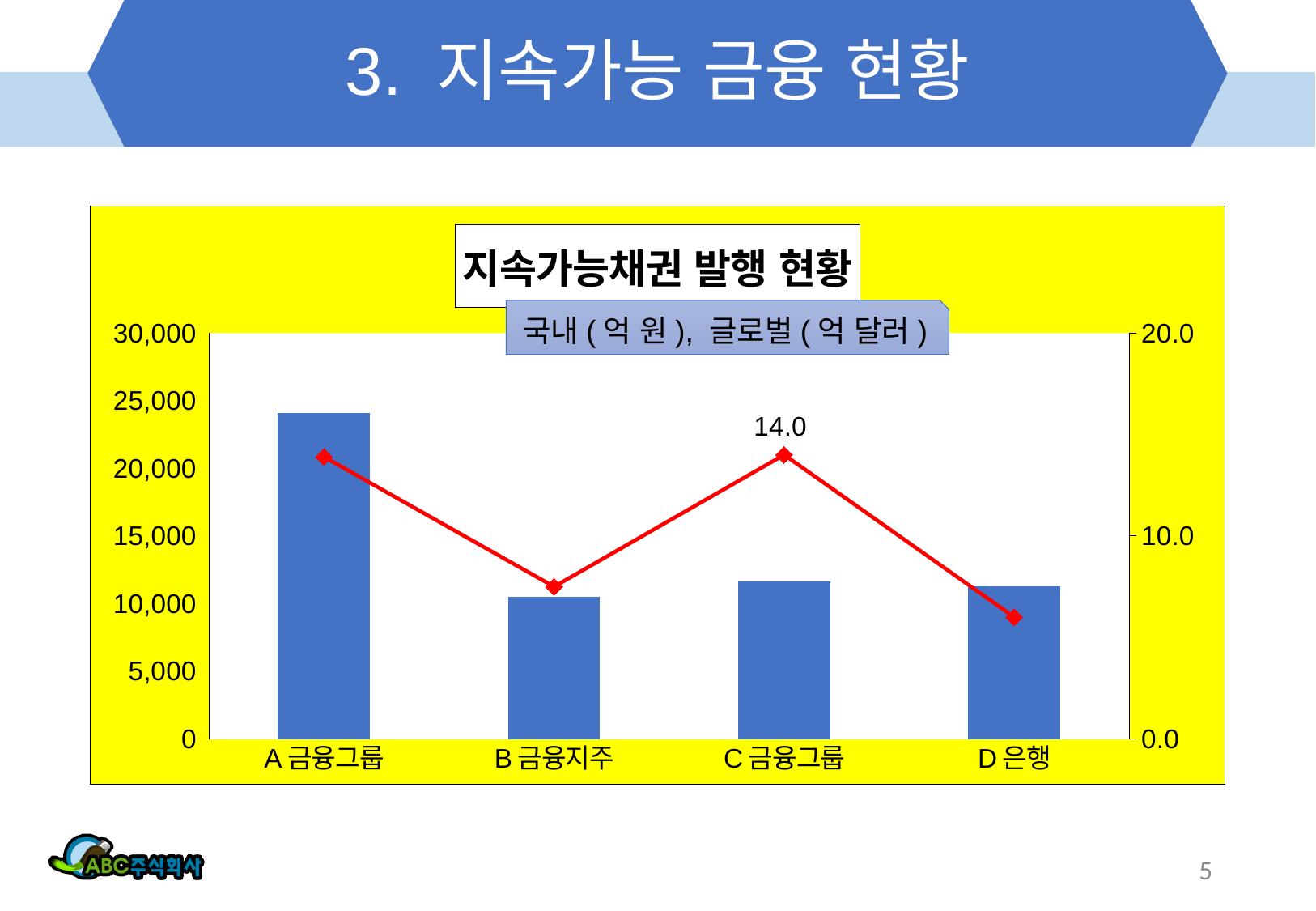

# 3. 지속가능 금융 현황

### Chart: 지속가능채권 발행 현황

| Category | 국내 | 글로벌 |
|---|---|---|
| A금융그룹 | 24100.0 | 13.9 |
| B금융지주 | 10500.0 | 7.5 |
| C금융그룹 | 11650.0 | 14.0 |
| D은행 | 11270.0 | 6.0 |
국내(억 원), 글로벌(억 달러)
5